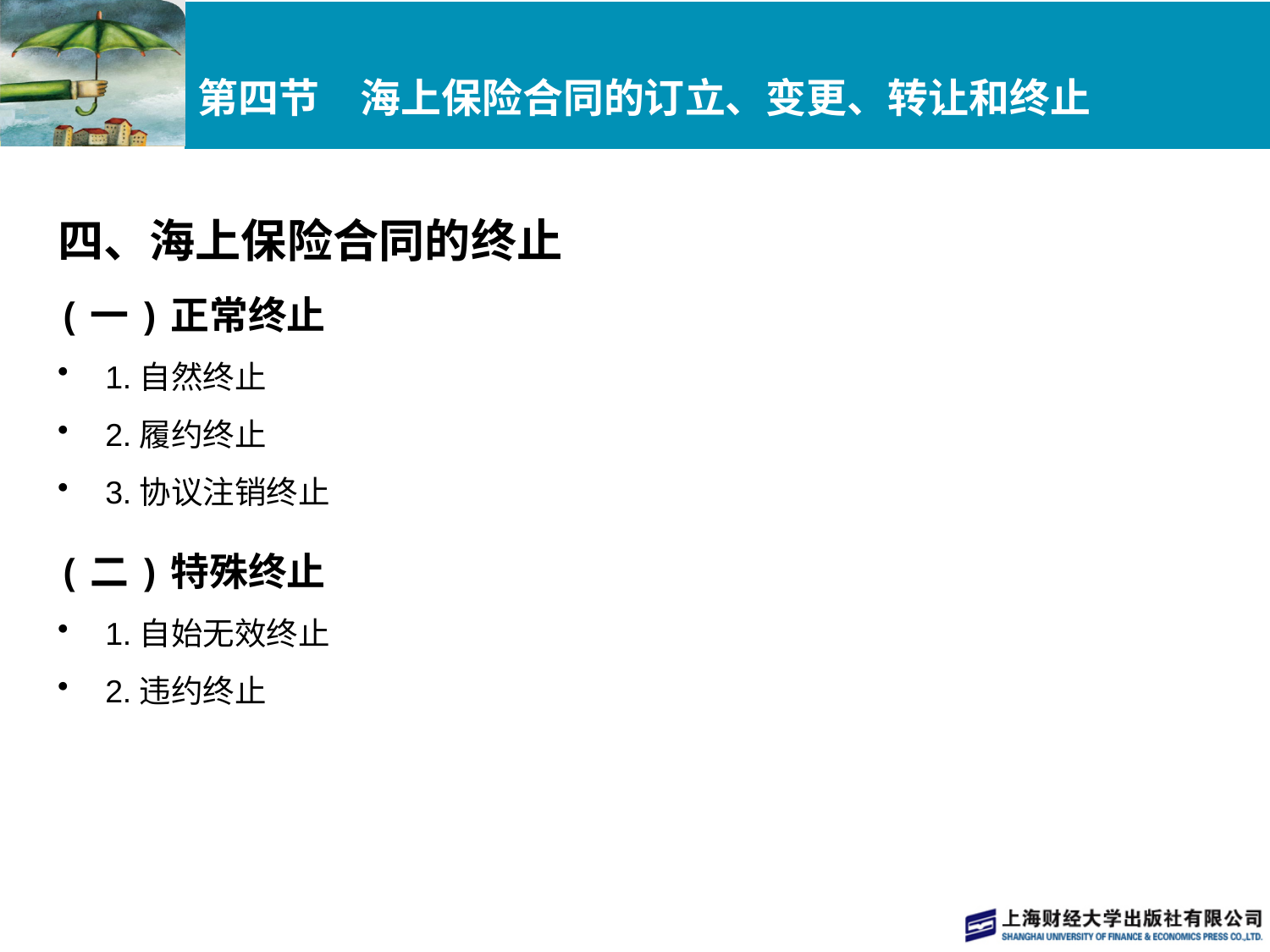

# 第四节　海上保险合同的订立、变更、转让和终止
四、海上保险合同的终止
(一)正常终止
1.自然终止
2.履约终止
3.协议注销终止

(二)特殊终止
1.自始无效终止
2.违约终止